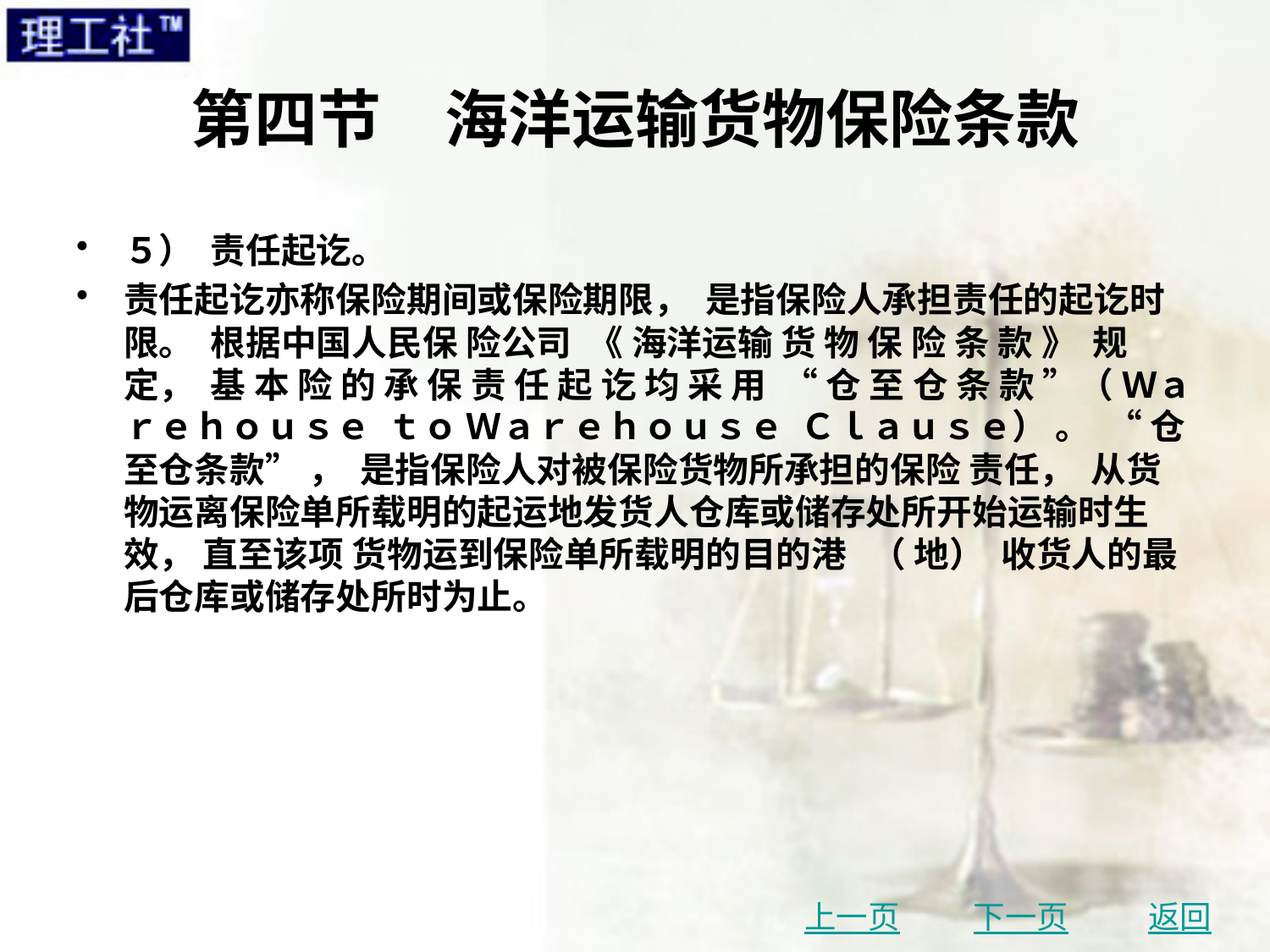

# 第四节　海洋运输货物保险条款
５）  责任起讫。
责任起讫亦称保险期间或保险期限，  是指保险人承担责任的起讫时限。  根据中国人民保 险公司  《 海洋运输 货 物 保 险 条 款 》  规 定，  基 本 险 的 承 保 责 任 起 讫 均 采 用  “ 仓 至 仓 条 款 ”（ Ｗａｒｅｈｏｕｓｅ  ｔｏ Ｗａｒｅｈｏｕｓｅ  Ｃｌａｕｓｅ） 。  “ 仓至仓条款” ，  是指保险人对被保险货物所承担的保险 责任，  从货物运离保险单所载明的起运地发货人仓库或储存处所开始运输时生效， 直至该项 货物运到保险单所载明的目的港   （ 地）  收货人的最后仓库或储存处所时为止。
上一页
下一页
返回